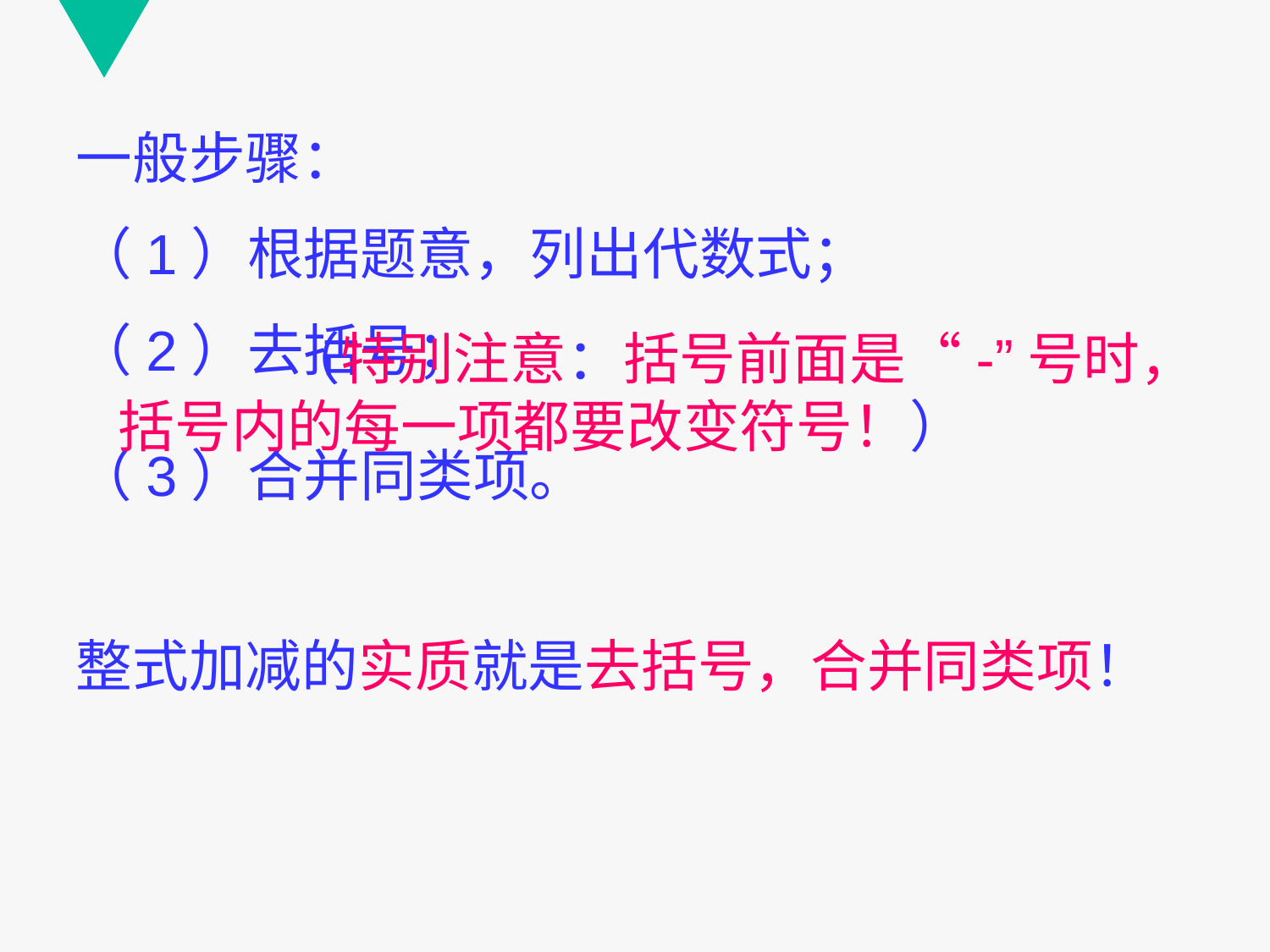

一般步骤：
（1）根据题意，列出代数式；
（2）去括号；

（3）合并同类项。
            （特别注意：括号前面是“-”号时，括号内的每一项都要改变符号！）

整式加减的实质就是去括号，合并同类项！